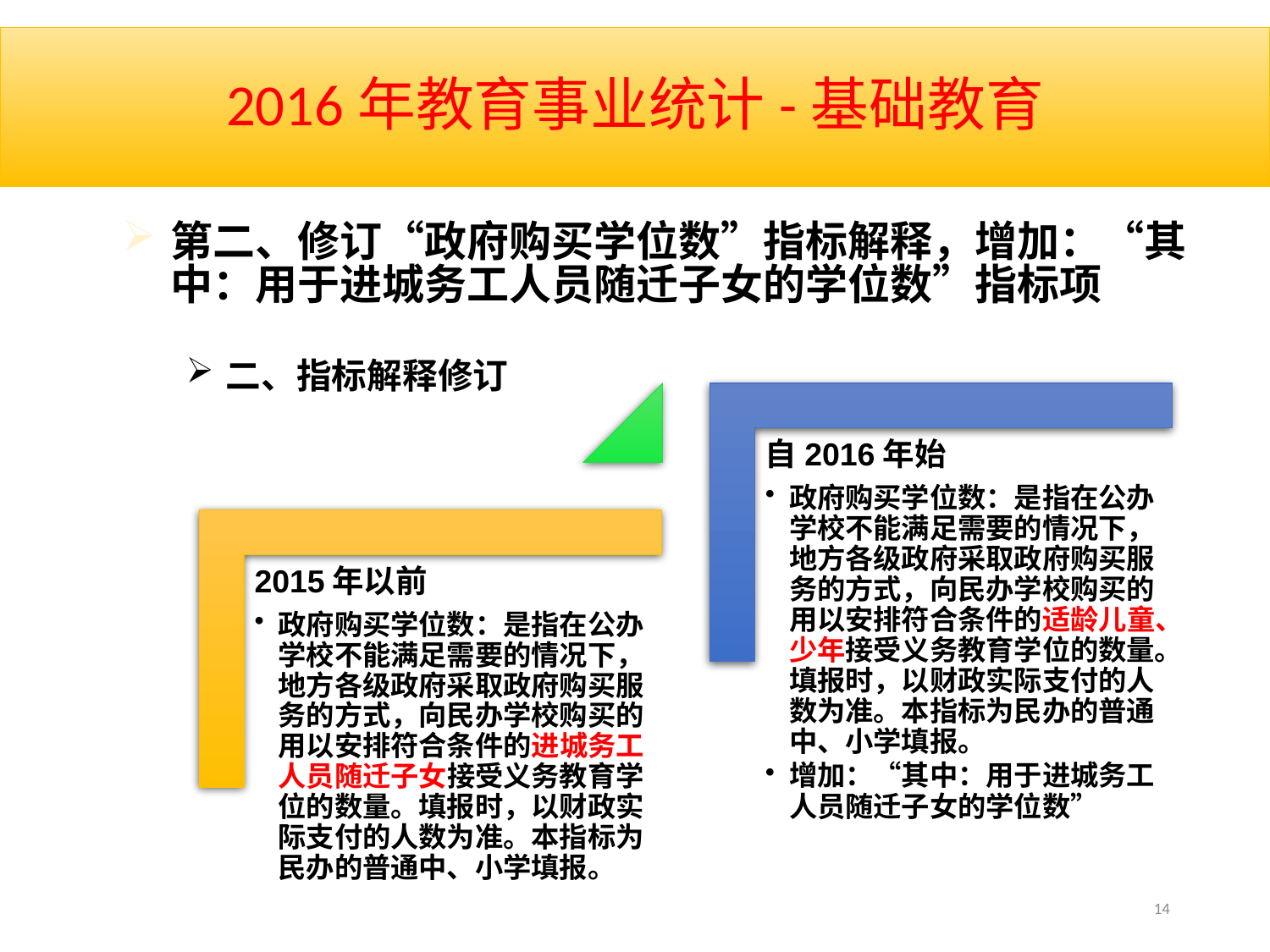

# 2016年教育事业统计-基础教育
第二、修订“政府购买学位数”指标解释，增加：“其中：用于进城务工人员随迁子女的学位数”指标项

二、指标解释修订
2015年以前
政府购买学位数：是指在公办学校不能满足需要的情况下，地方各级政府采取政府购买服务的方式，向民办学校购买的用以安排符合条件的进城务工人员随迁子女接受义务教育学位的数量。填报时，以财政实际支付的人数为准。本指标为民办的普通中、小学填报。
自2016年始
政府购买学位数：是指在公办学校不能满足需要的情况下，地方各级政府采取政府购买服务的方式，向民办学校购买的用以安排符合条件的适龄儿童、少年接受义务教育学位的数量。填报时，以财政实际支付的人数为准。本指标为民办的普通中、小学填报。
增加：“其中：用于进城务工人员随迁子女的学位数”
14